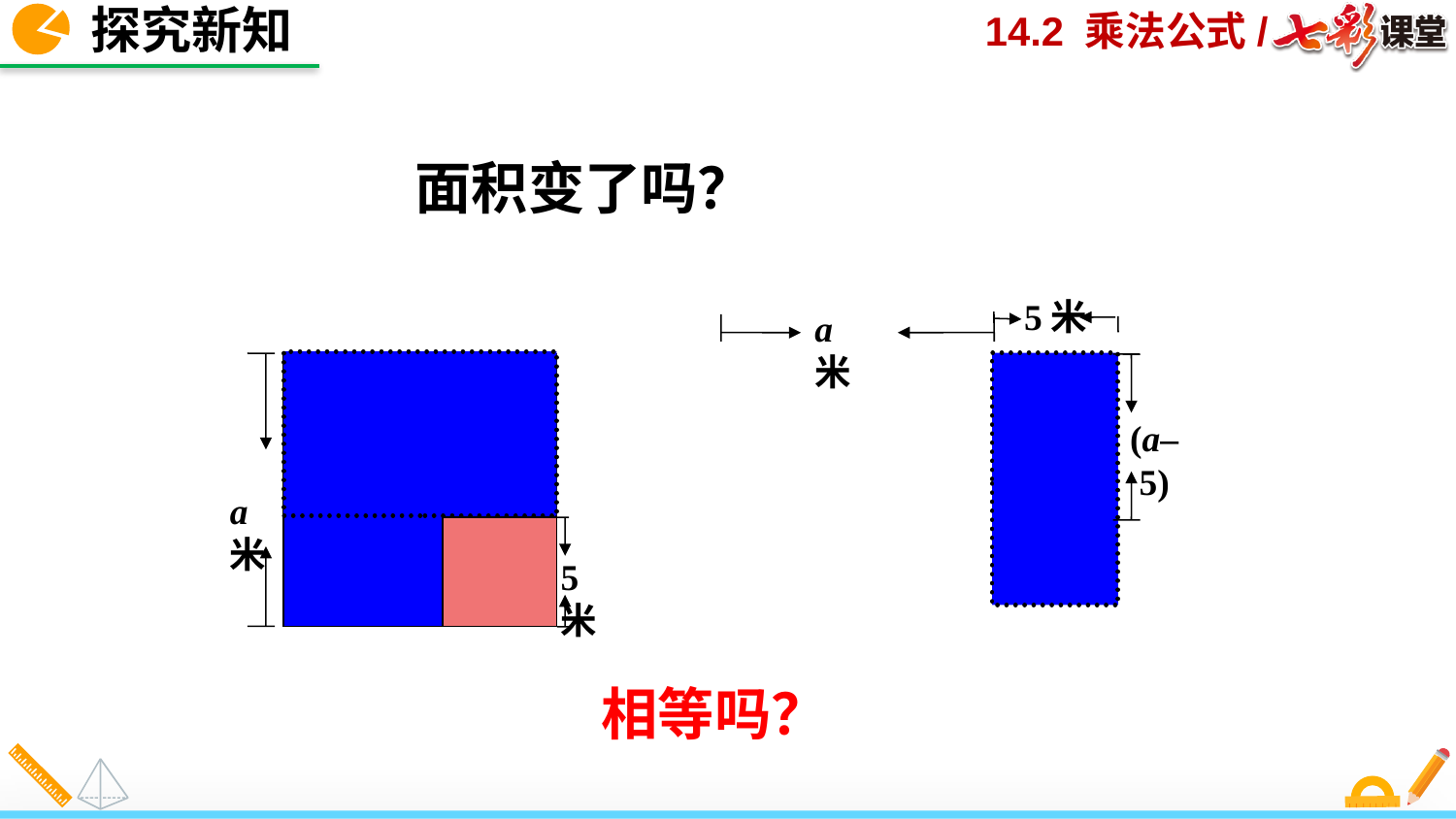

探究新知

面积变了吗？

a米

5米

a米

(a–5)

5米

相等吗？